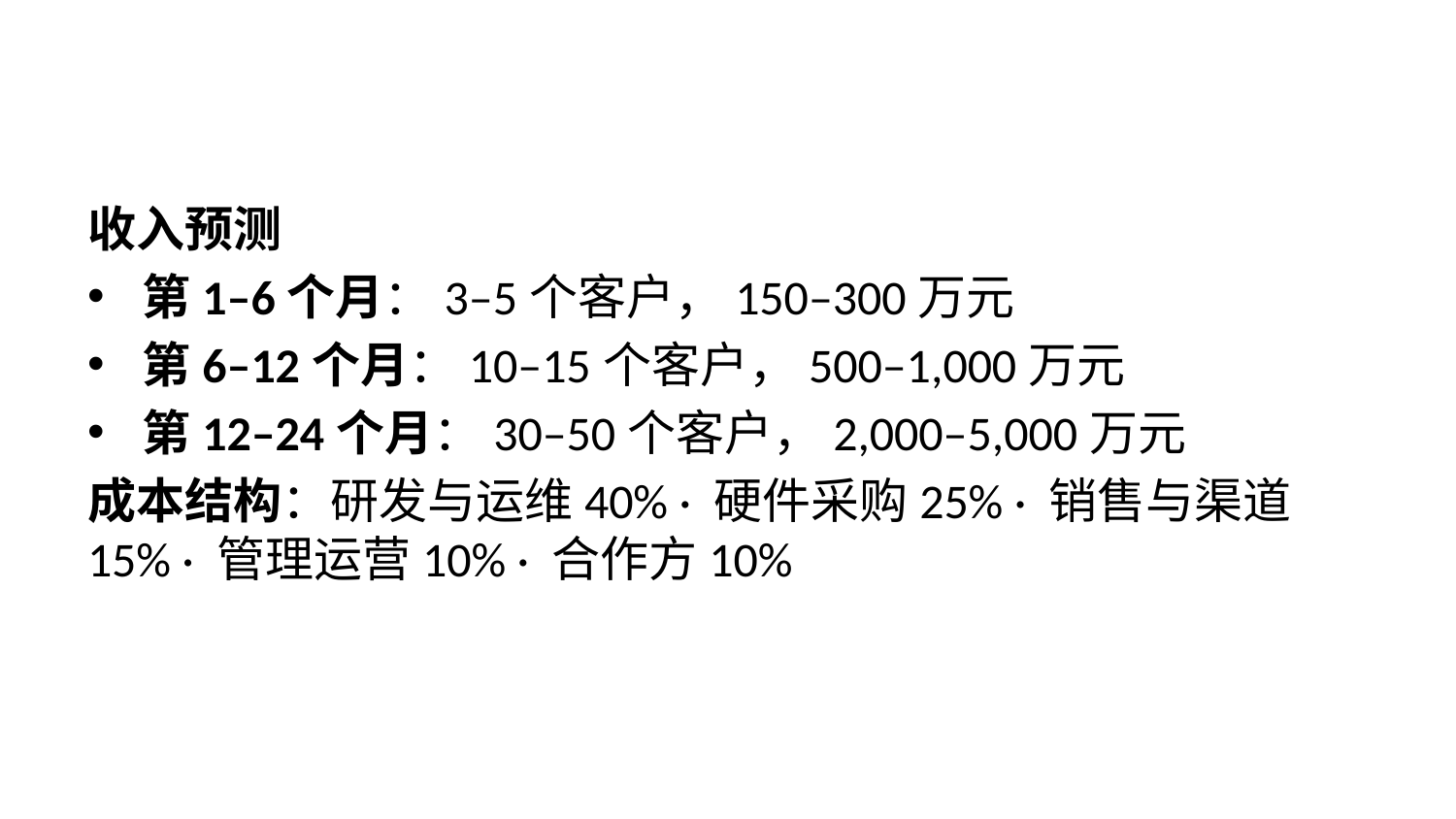

收入预测
第1–6个月：3–5个客户，150–300万元
第6–12个月：10–15个客户，500–1,000万元
第12–24个月：30–50个客户，2,000–5,000万元
成本结构：研发与运维40% · 硬件采购25% · 销售与渠道15% · 管理运营10% · 合作方10%